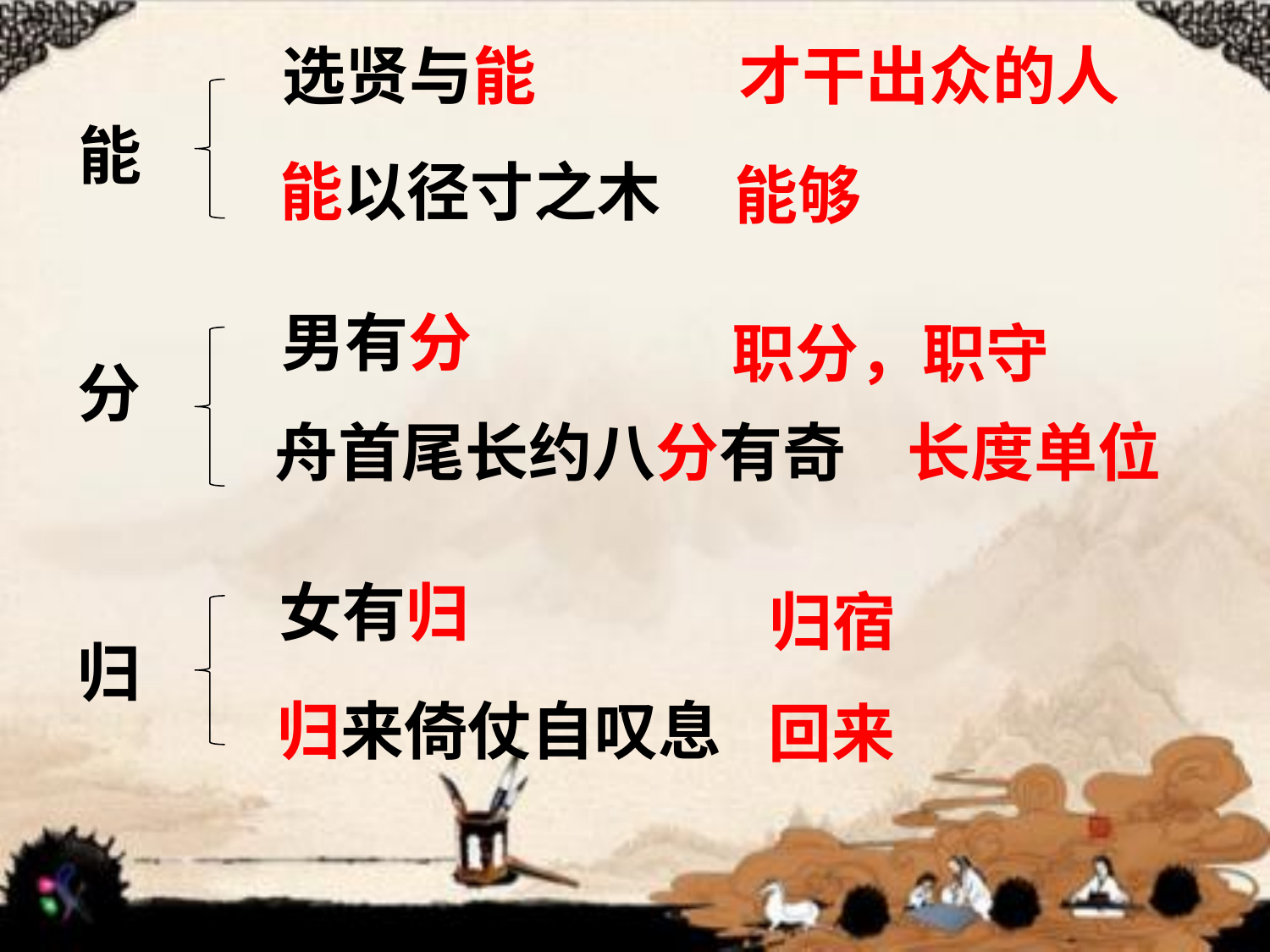

选贤与能
才干出众的人

能
能以径寸之木
能够
男有分
职分，职守

分
舟首尾长约八分有奇
长度单位
女有归
归宿

归
归来倚仗自叹息
回来